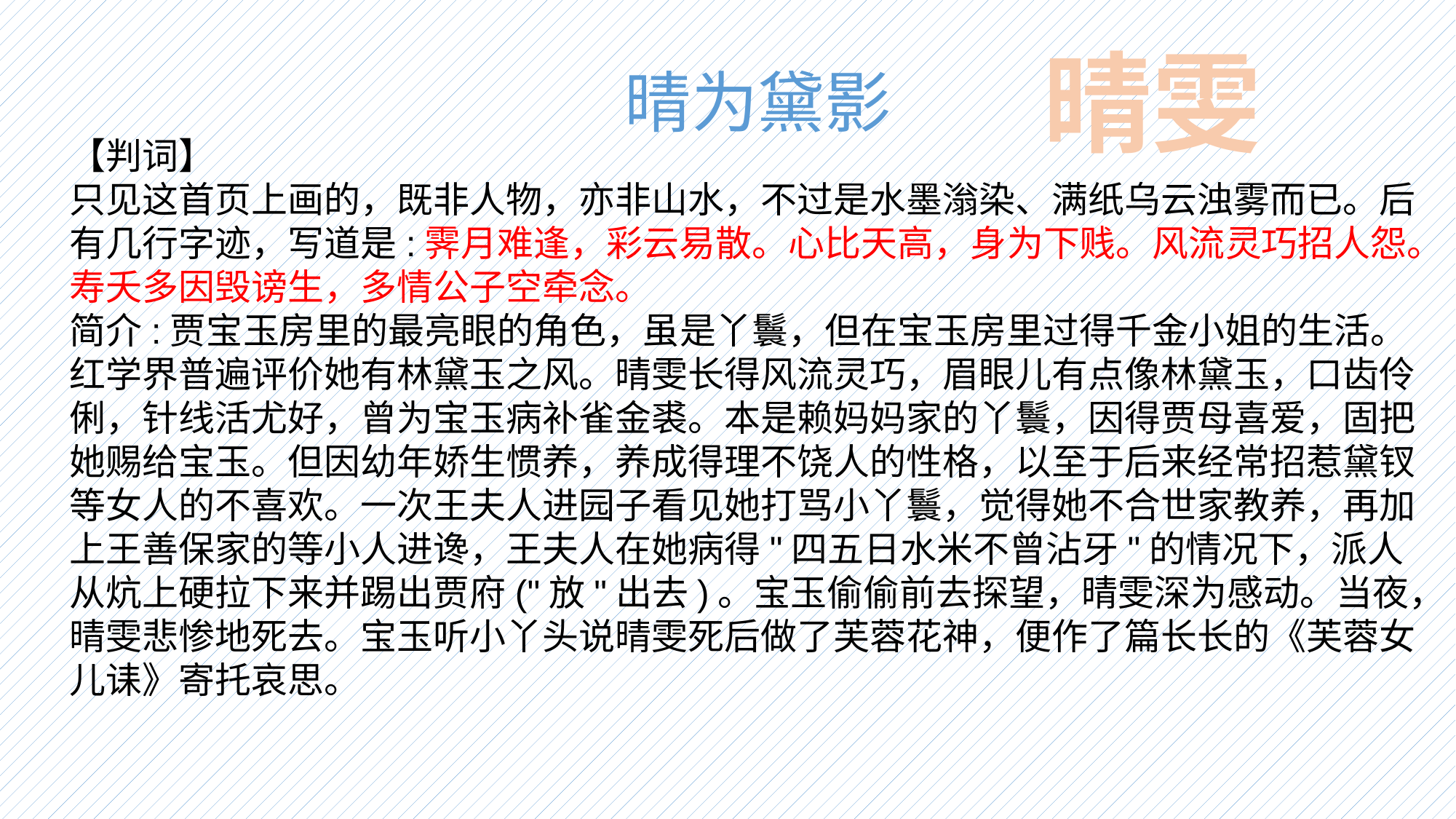

晴雯
晴为黛影

【判词】
只见这首页上画的，既非人物，亦非山水，不过是水墨滃染、满纸乌云浊雾而已。后有几行字迹，写道是:霁月难逢，彩云易散。心比天高，身为下贱。风流灵巧招人怨。
寿夭多因毁谤生，多情公子空牵念。
简介:贾宝玉房里的最亮眼的角色，虽是丫鬟，但在宝玉房里过得千金小姐的生活。红学界普遍评价她有林黛玉之风。晴雯长得风流灵巧，眉眼儿有点像林黛玉，口齿伶俐，针线活尤好，曾为宝玉病补雀金裘。本是赖妈妈家的丫鬟，因得贾母喜爱，固把她赐给宝玉。但因幼年娇生惯养，养成得理不饶人的性格，以至于后来经常招惹黛钗等女人的不喜欢。一次王夫人进园子看见她打骂小丫鬟，觉得她不合世家教养，再加上王善保家的等小人进谗，王夫人在她病得"四五日水米不曾沾牙"的情况下，派人从炕上硬拉下来并踢出贾府("放"出去)。宝玉偷偷前去探望，晴雯深为感动。当夜，晴雯悲惨地死去。宝玉听小丫头说晴雯死后做了芙蓉花神，便作了篇长长的《芙蓉女儿诔》寄托哀思。